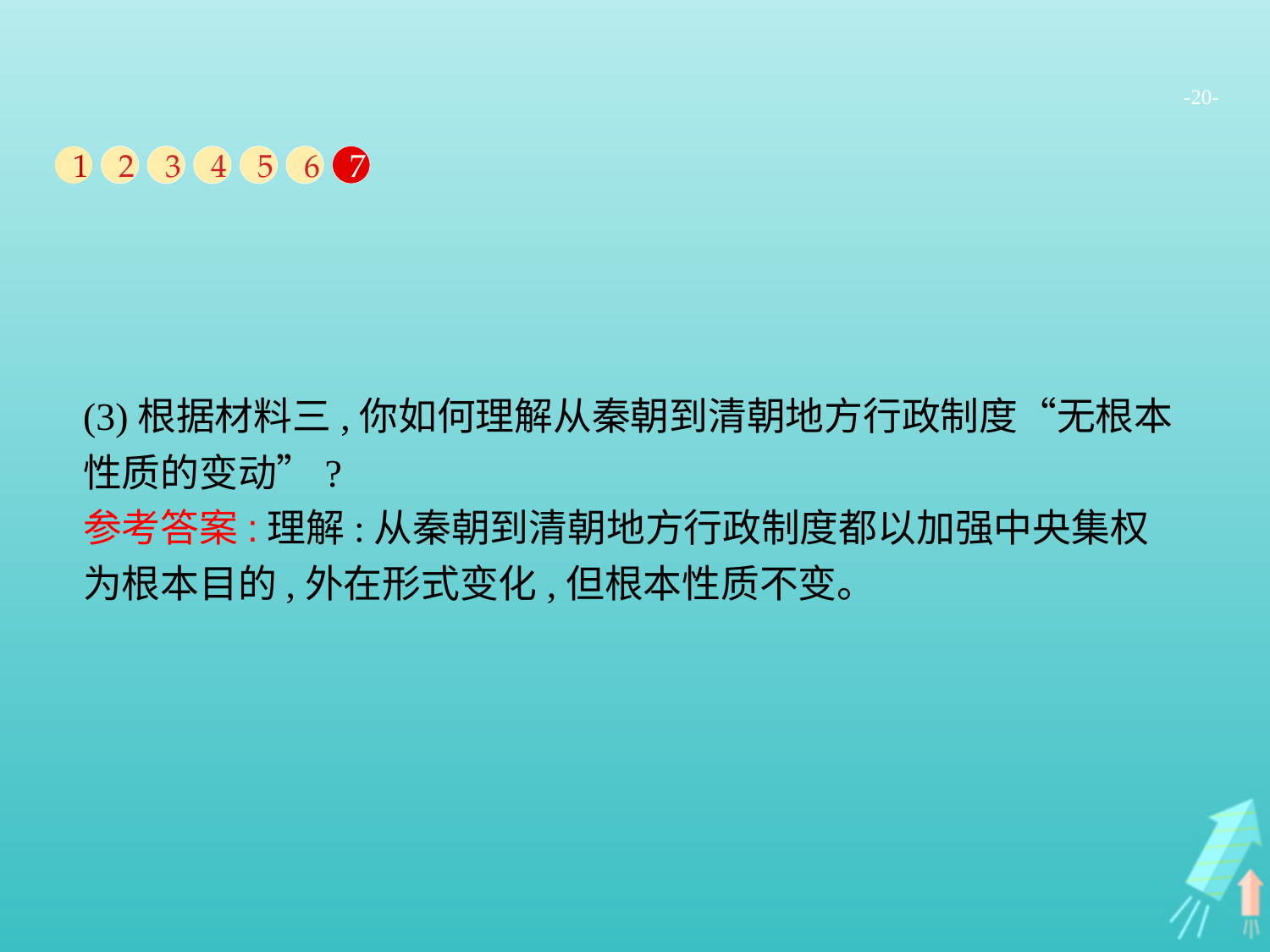

-20-
1
2
3
4
5
6
7
(3)根据材料三,你如何理解从秦朝到清朝地方行政制度“无根本性质的变动”?
参考答案:理解:从秦朝到清朝地方行政制度都以加强中央集权为根本目的,外在形式变化,但根本性质不变。